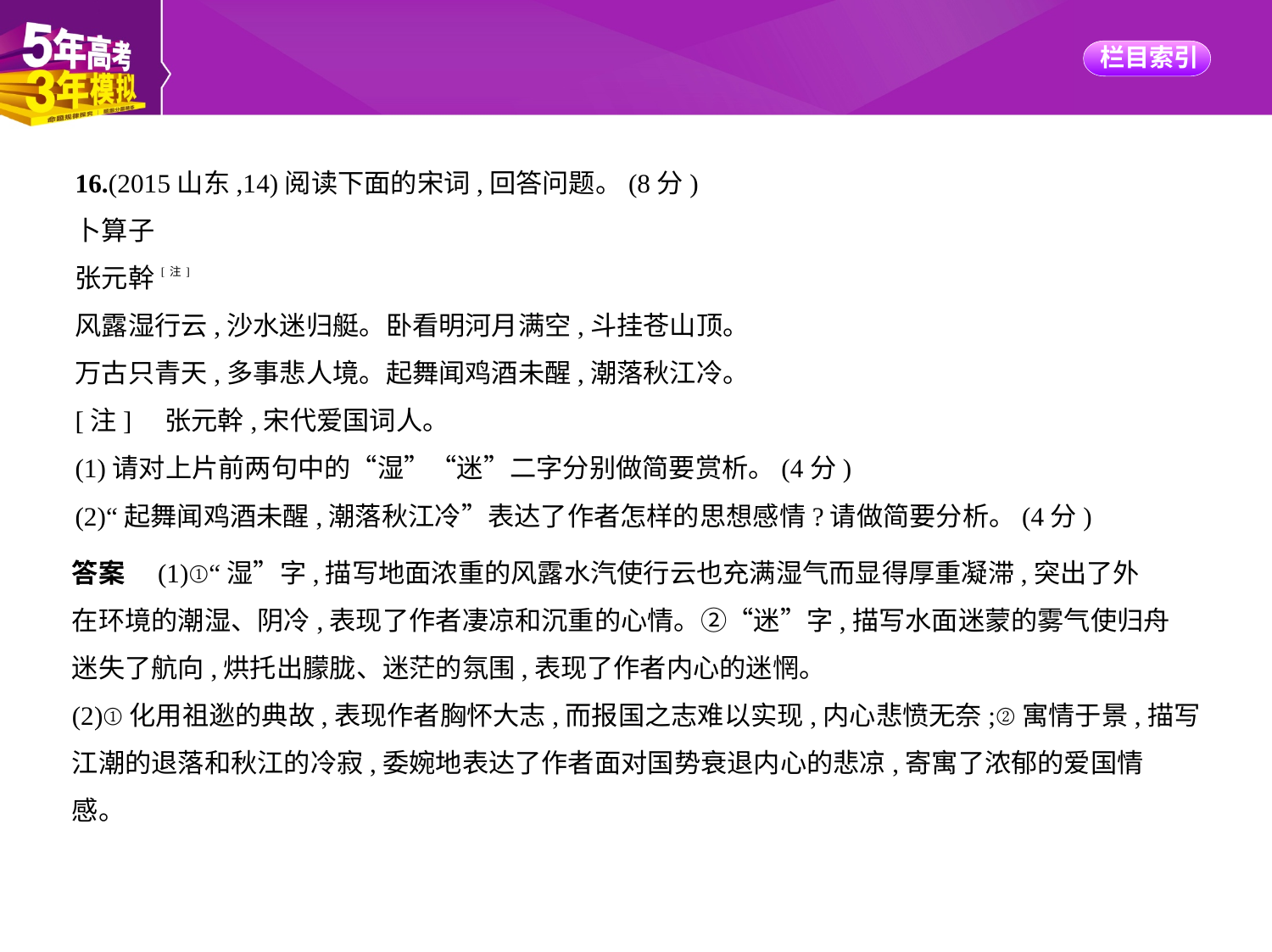

16.(2015山东,14)阅读下面的宋词,回答问题。(8分)
卜算子
张元幹[注]
风露湿行云,沙水迷归艇。卧看明河月满空,斗挂苍山顶。
万古只青天,多事悲人境。起舞闻鸡酒未醒,潮落秋江冷。
[注]　张元幹,宋代爱国词人。
(1)请对上片前两句中的“湿”“迷”二字分别做简要赏析。(4分)
(2)“起舞闻鸡酒未醒,潮落秋江冷”表达了作者怎样的思想感情?请做简要分析。(4分)
答案　(1)①“湿”字,描写地面浓重的风露水汽使行云也充满湿气而显得厚重凝滞,突出了外
在环境的潮湿、阴冷,表现了作者凄凉和沉重的心情。②“迷”字,描写水面迷蒙的雾气使归舟
迷失了航向,烘托出朦胧、迷茫的氛围,表现了作者内心的迷惘。
(2)①化用祖逖的典故,表现作者胸怀大志,而报国之志难以实现,内心悲愤无奈;②寓情于景,描写
江潮的退落和秋江的冷寂,委婉地表达了作者面对国势衰退内心的悲凉,寄寓了浓郁的爱国情
感。